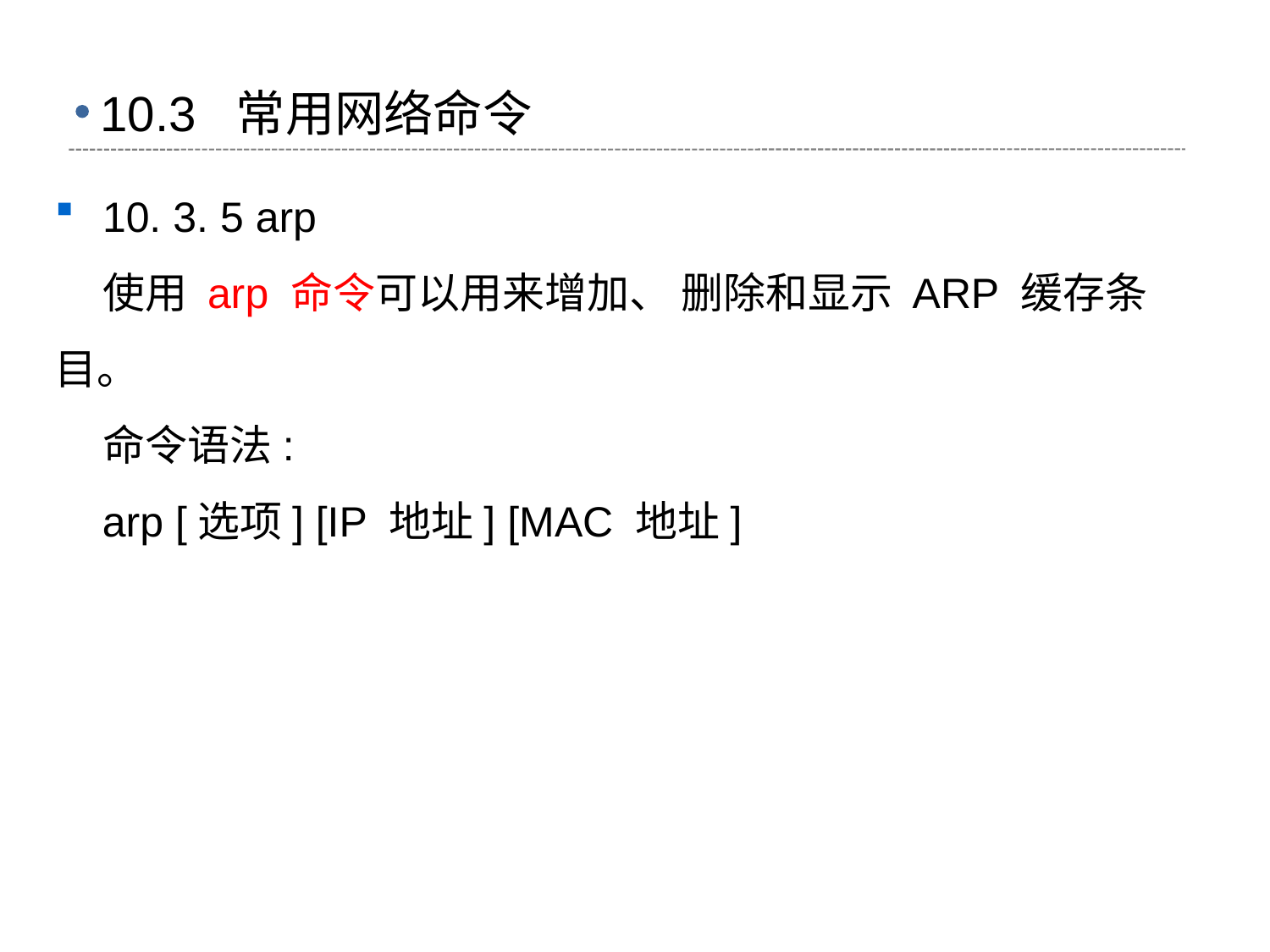

10. 3. 5 arp
    使用 arp 命令可以用来增加、 删除和显示 ARP 缓存条目。
    命令语法:
    arp [选项] [IP 地址] [MAC 地址]
# 10.3  常用网络命令